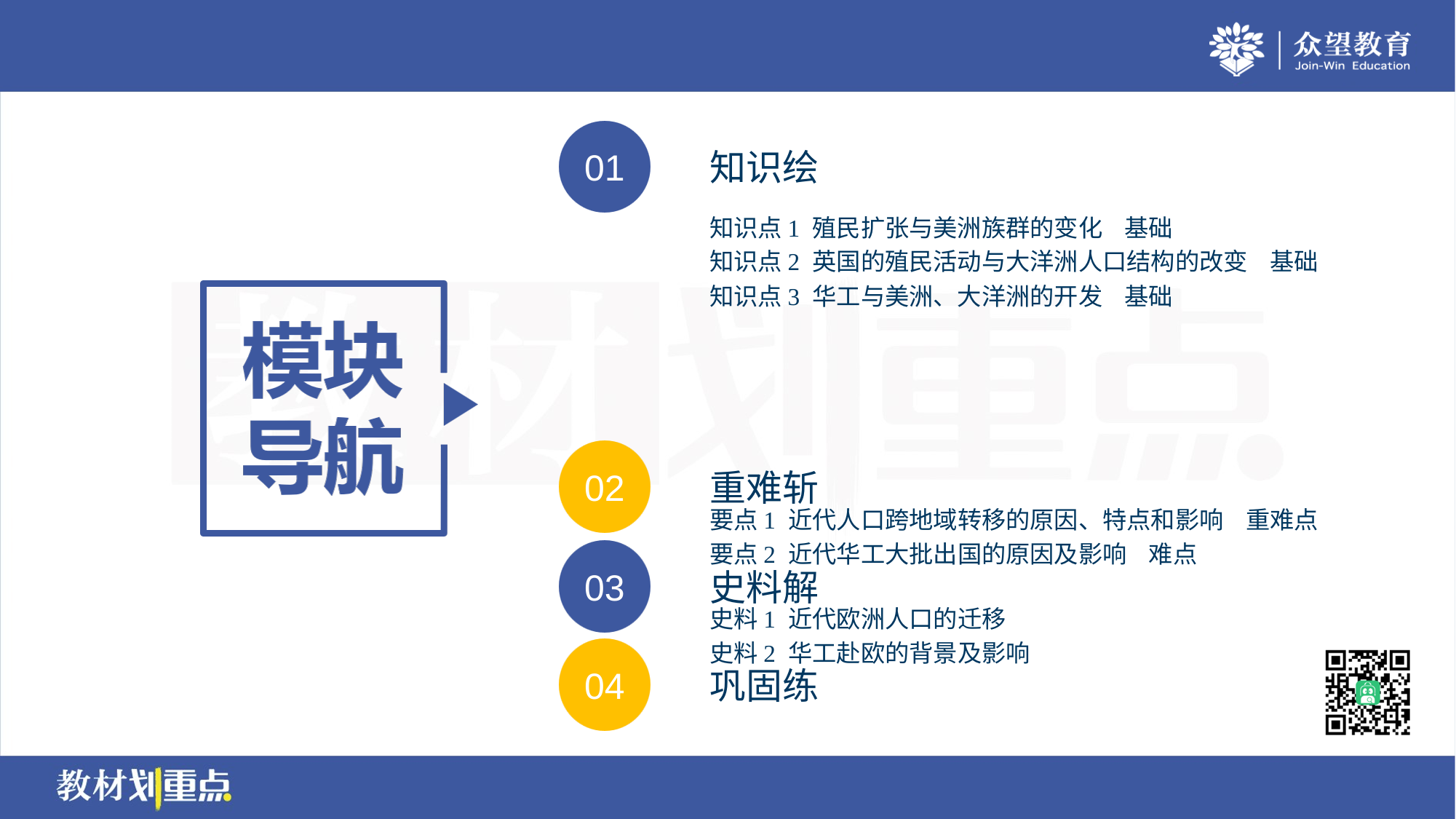

知识点1 殖民扩张与美洲族群的变化    基础
知识点2 英国的殖民活动与大洋洲人口结构的改变    基础
知识点3 华工与美洲、大洋洲的开发    基础
要点1 近代人口跨地域转移的原因、特点和影响    重难点
要点2 近代华工大批出国的原因及影响    难点
史料1 近代欧洲人口的迁移
史料2 华工赴欧的背景及影响